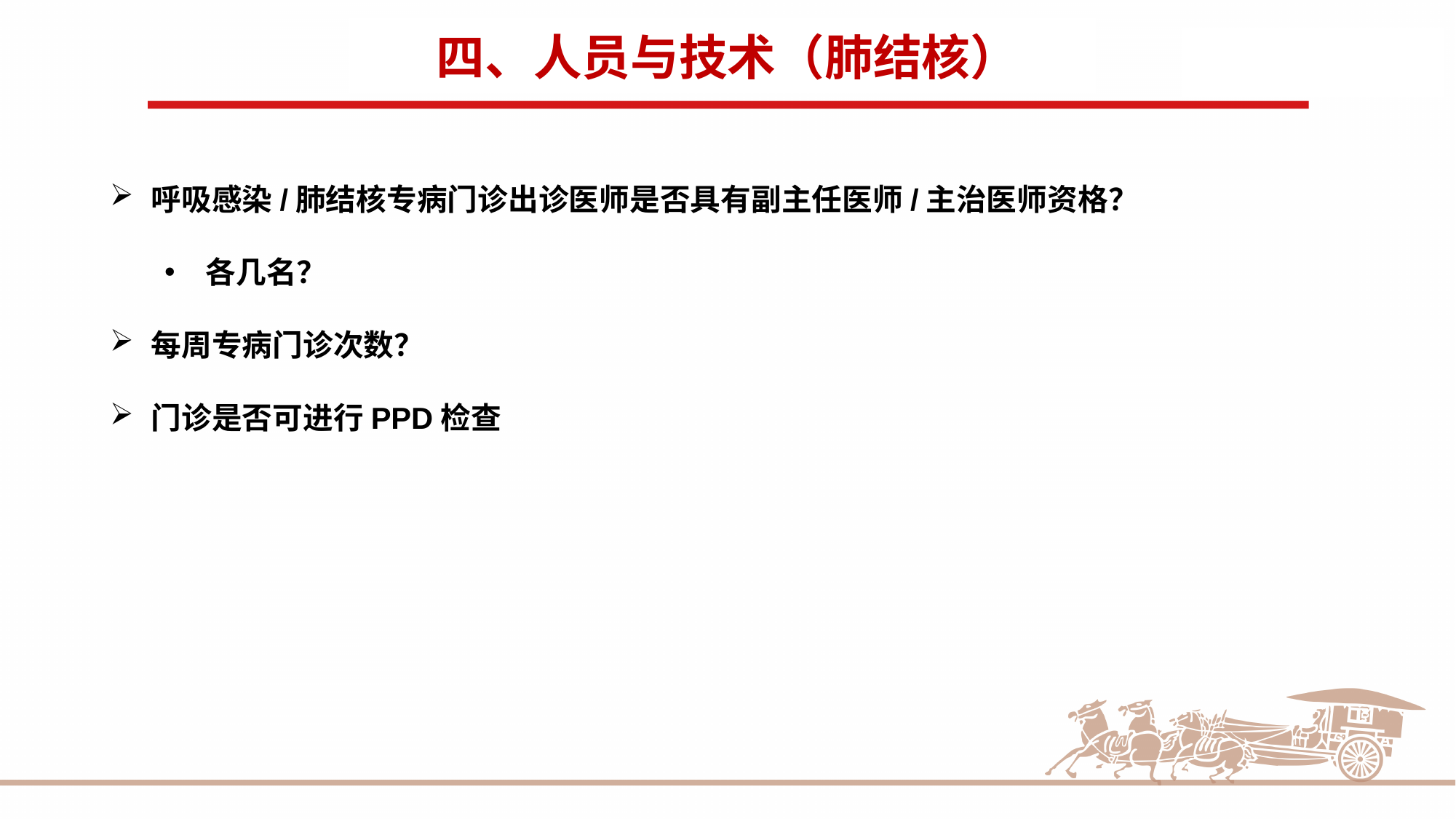

四、人员与技术（肺结核）
呼吸感染/肺结核专病门诊出诊医师是否具有副主任医师/主治医师资格？
各几名？
每周专病门诊次数？
门诊是否可进行PPD检查